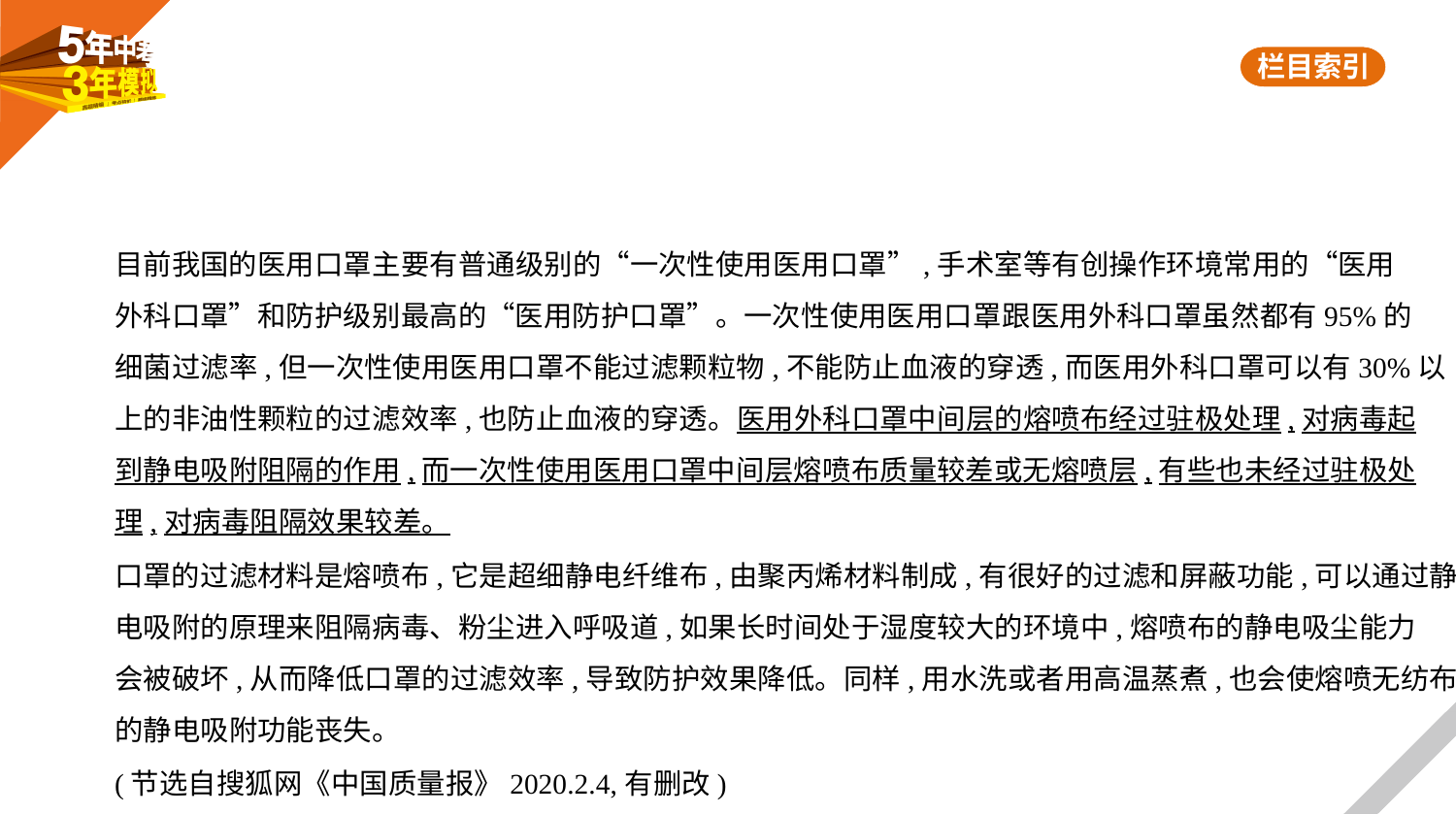

目前我国的医用口罩主要有普通级别的“一次性使用医用口罩”,手术室等有创操作环境常用的“医用
外科口罩”和防护级别最高的“医用防护口罩”。一次性使用医用口罩跟医用外科口罩虽然都有95%的
细菌过滤率,但一次性使用医用口罩不能过滤颗粒物,不能防止血液的穿透,而医用外科口罩可以有30%以
上的非油性颗粒的过滤效率,也防止血液的穿透。医用外科口罩中间层的熔喷布经过驻极处理,对病毒起
到静电吸附阻隔的作用,而一次性使用医用口罩中间层熔喷布质量较差或无熔喷层,有些也未经过驻极处
理,对病毒阻隔效果较差。
口罩的过滤材料是熔喷布,它是超细静电纤维布,由聚丙烯材料制成,有很好的过滤和屏蔽功能,可以通过静
电吸附的原理来阻隔病毒、粉尘进入呼吸道,如果长时间处于湿度较大的环境中,熔喷布的静电吸尘能力
会被破坏,从而降低口罩的过滤效率,导致防护效果降低。同样,用水洗或者用高温蒸煮,也会使熔喷无纺布
的静电吸附功能丧失。
(节选自搜狐网《中国质量报》2020.2.4,有删改)